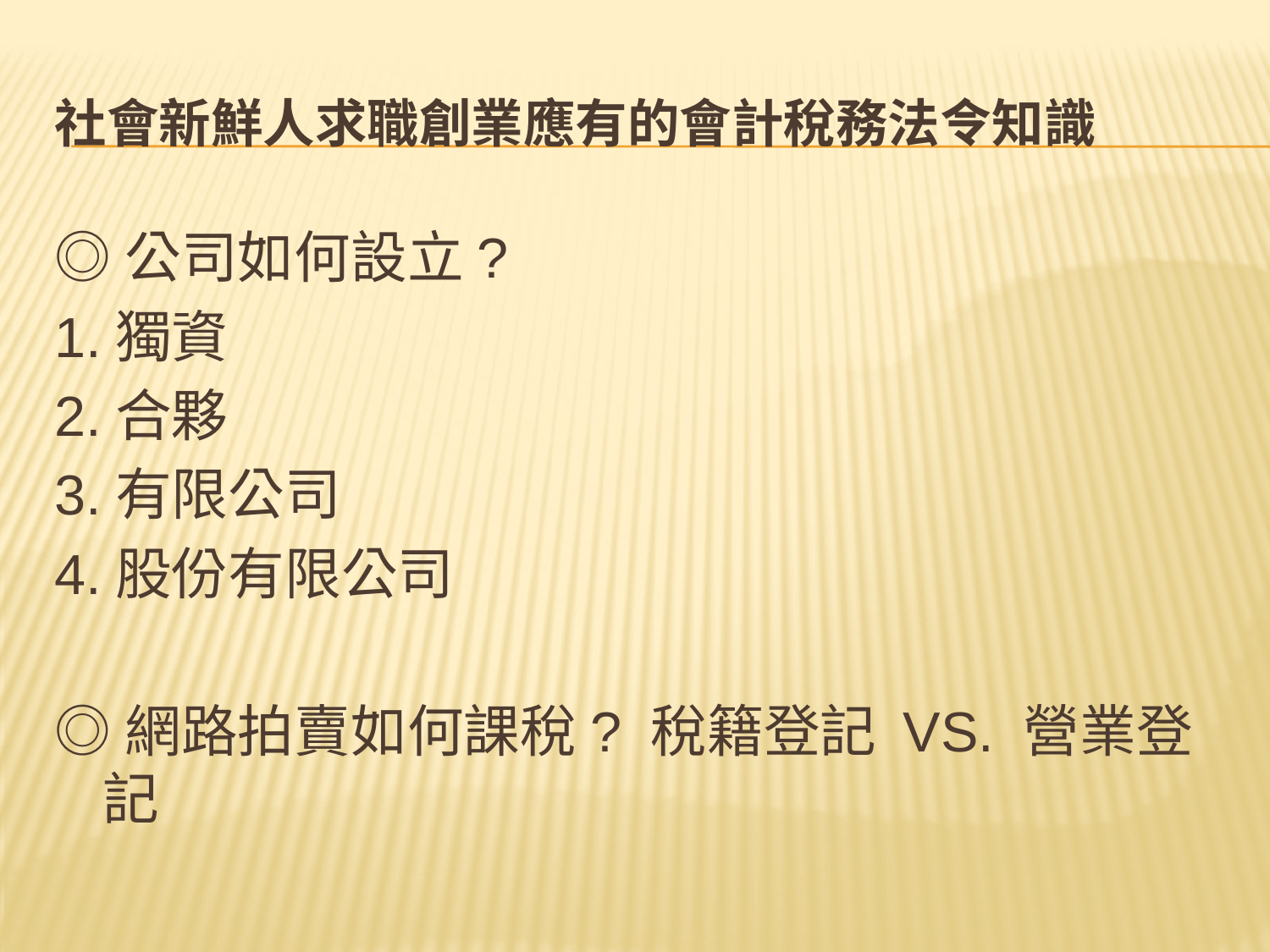

# 社會新鮮人求職創業應有的會計稅務法令知識
◎公司如何設立?
1.獨資
2.合夥
3.有限公司
4.股份有限公司

◎網路拍賣如何課稅? 稅籍登記 VS. 營業登記